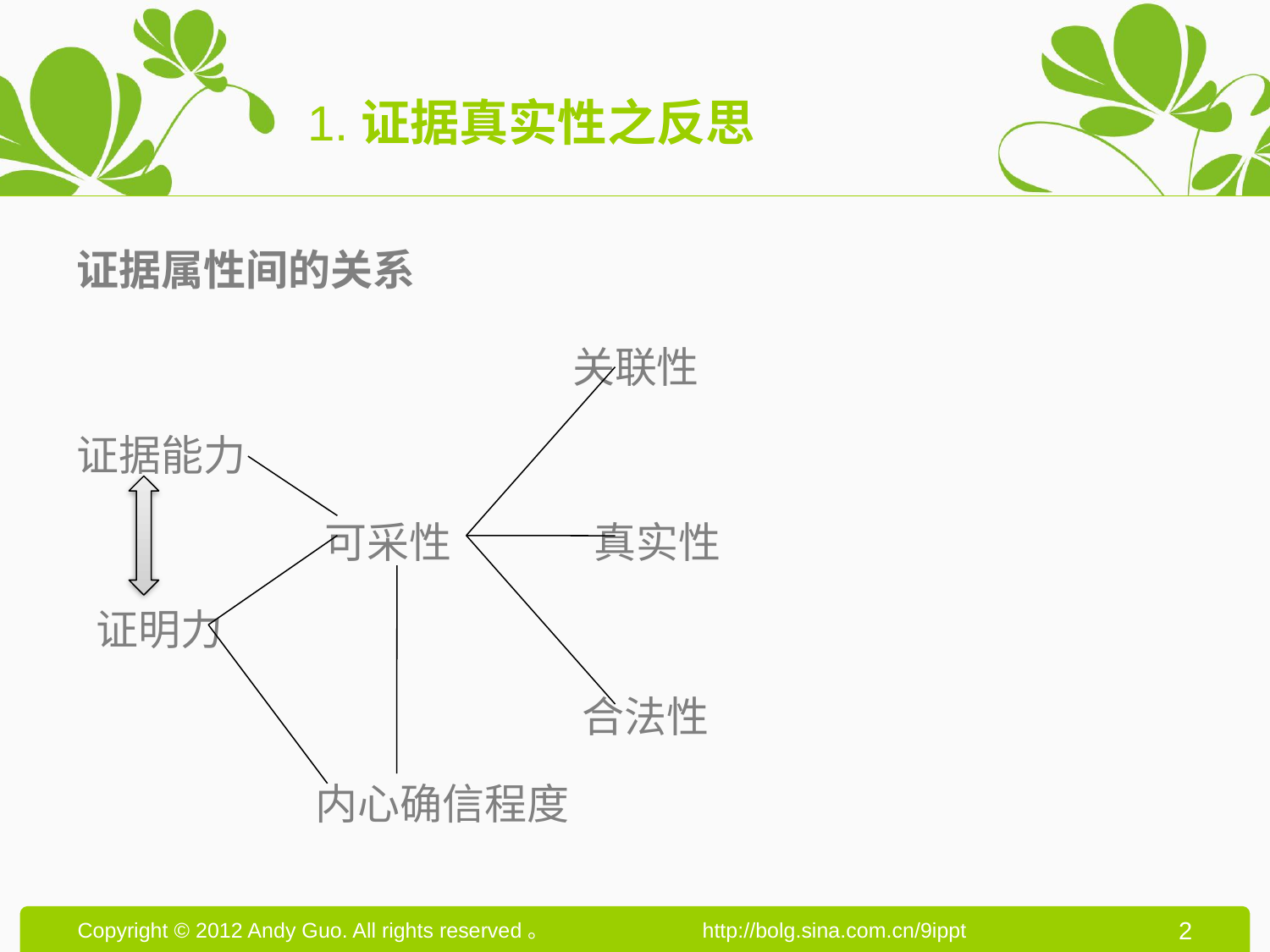

# 1.证据真实性之反思
证据属性间的关系
                                            关联性
证据能力
                         可采性               真实性
 证明力
                                                    合法性
                        内心确信程度

2